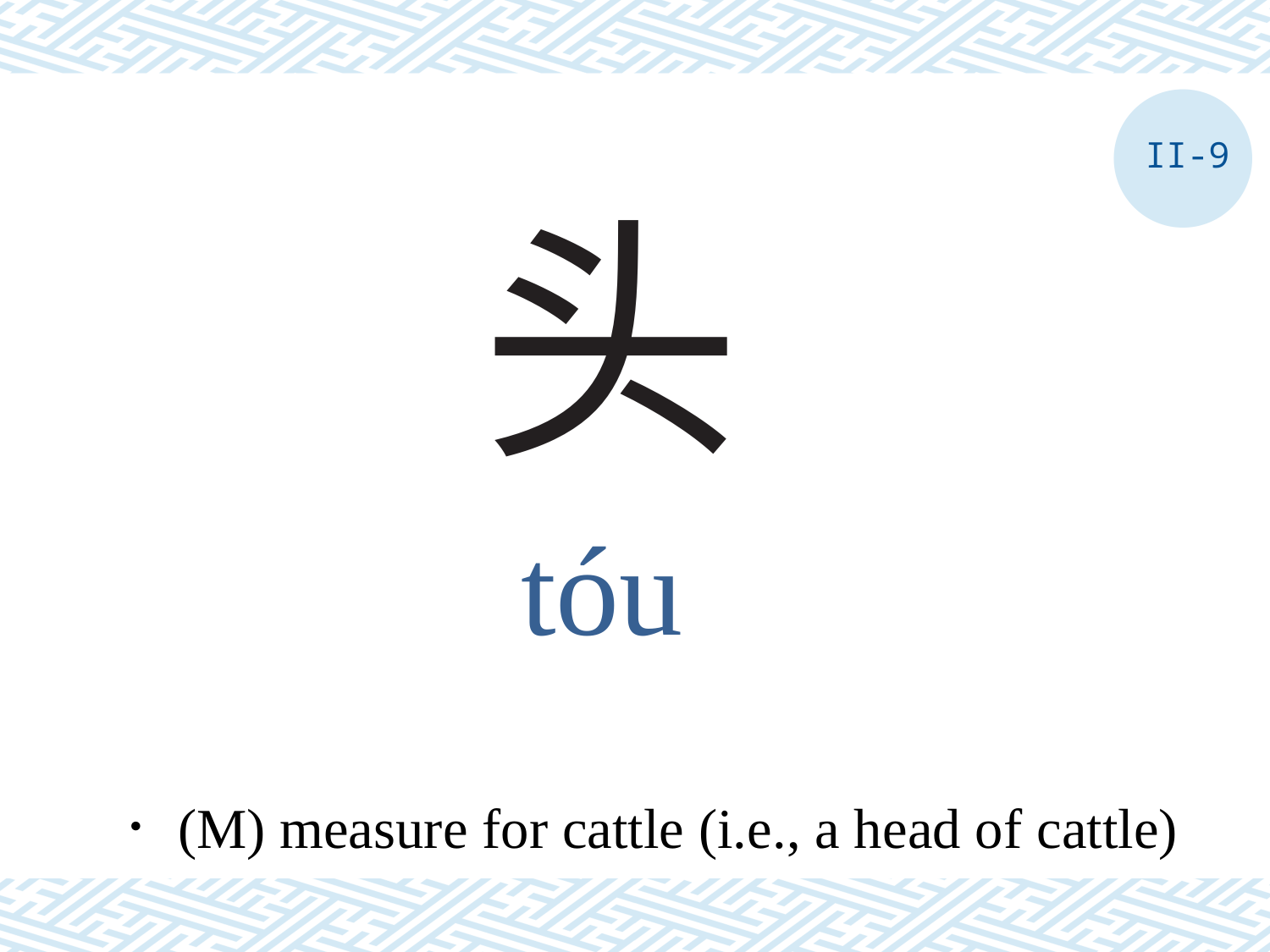

II-9

# 头
tóu
．(M) measure for cattle (i.e., a head of cattle)